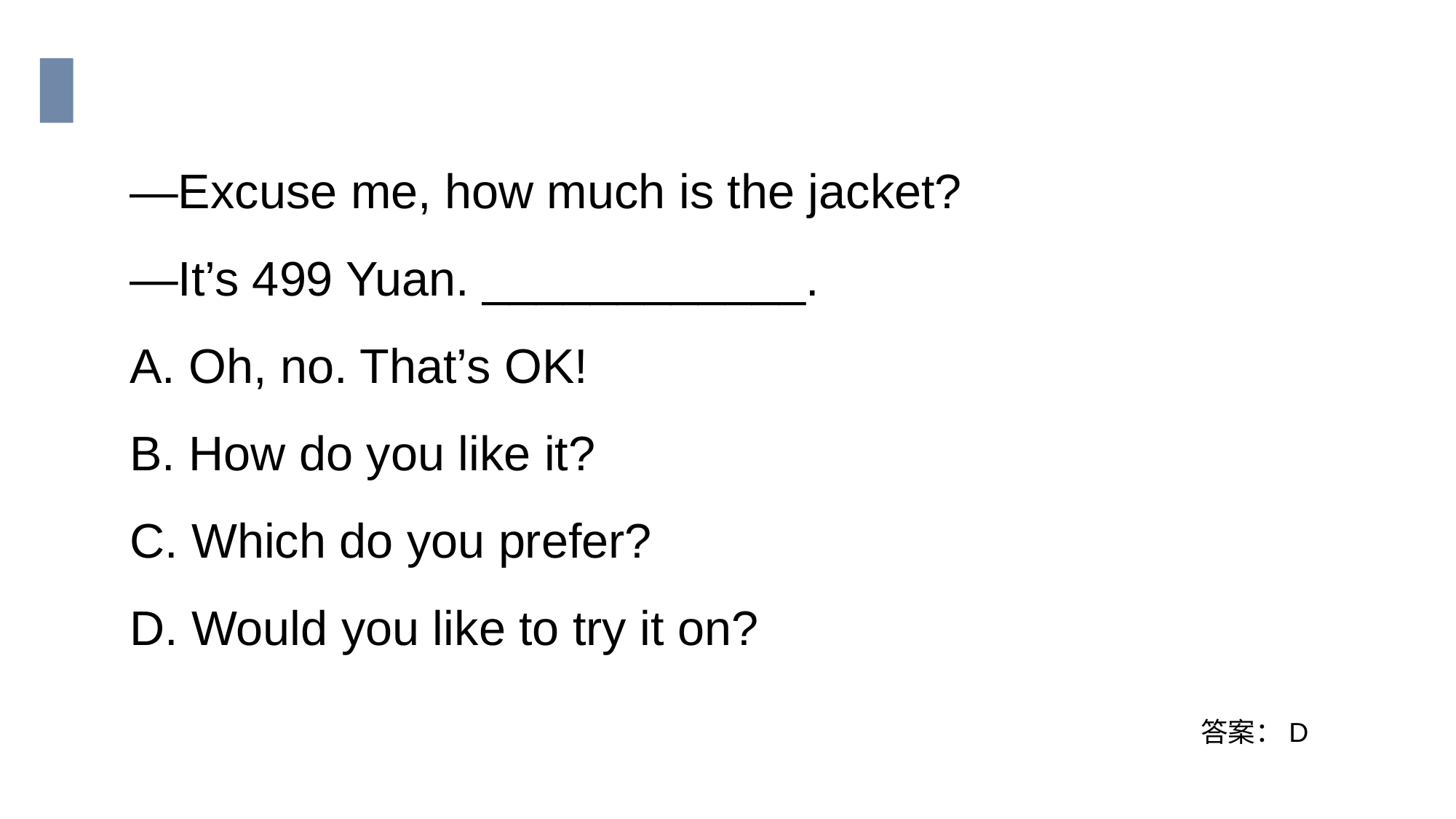

—Excuse me, how much is the jacket?
—It’s 499 Yuan. ____________.
A. Oh, no. That’s OK!
B. How do you like it?
C. Which do you prefer?
D. Would you like to try it on?
答案：D